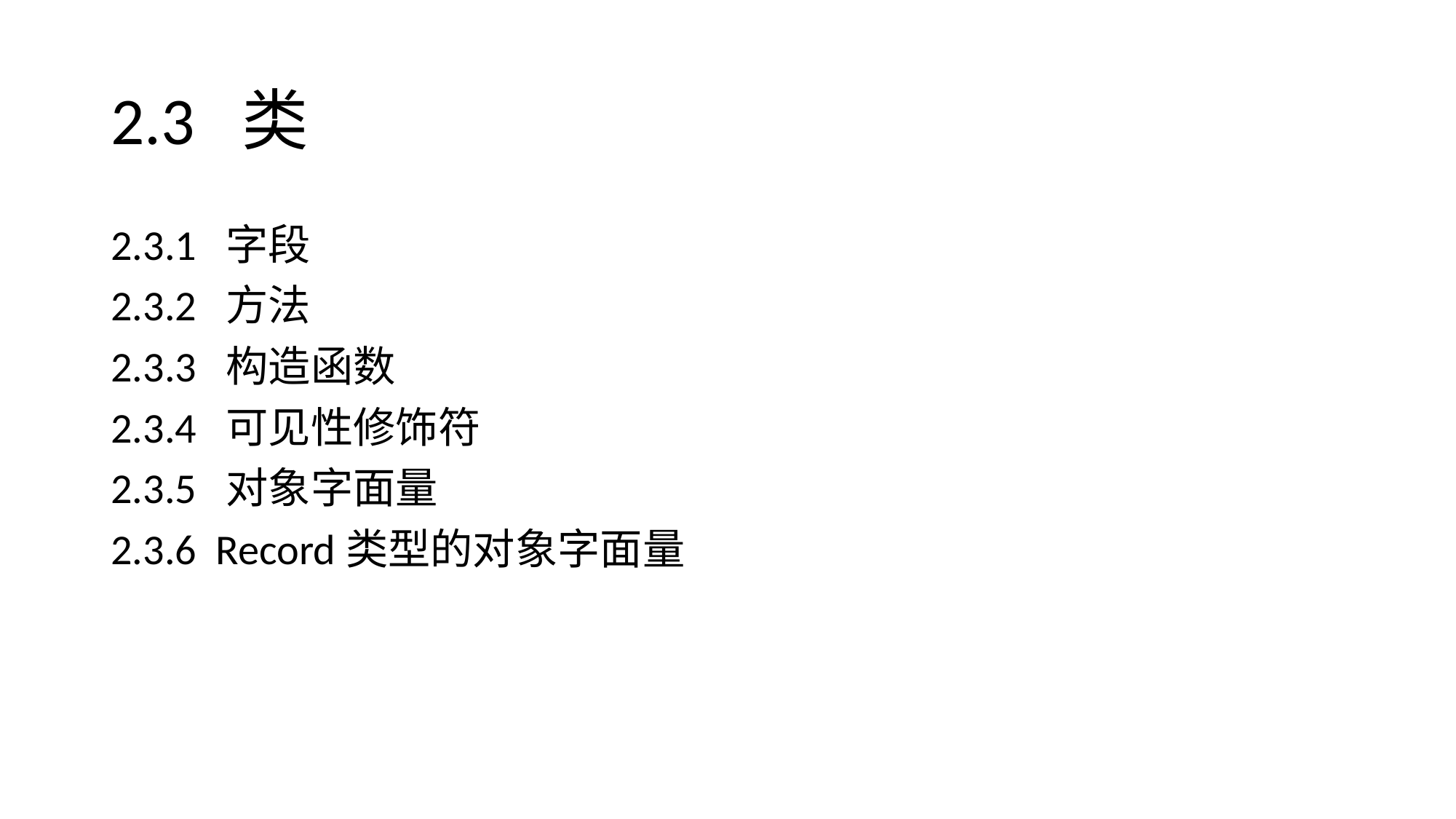

# 2.3  类
2.3.1  字段
2.3.2  方法
2.3.3  构造函数
2.3.4  可见性修饰符
2.3.5  对象字面量
2.3.6  Record类型的对象字面量